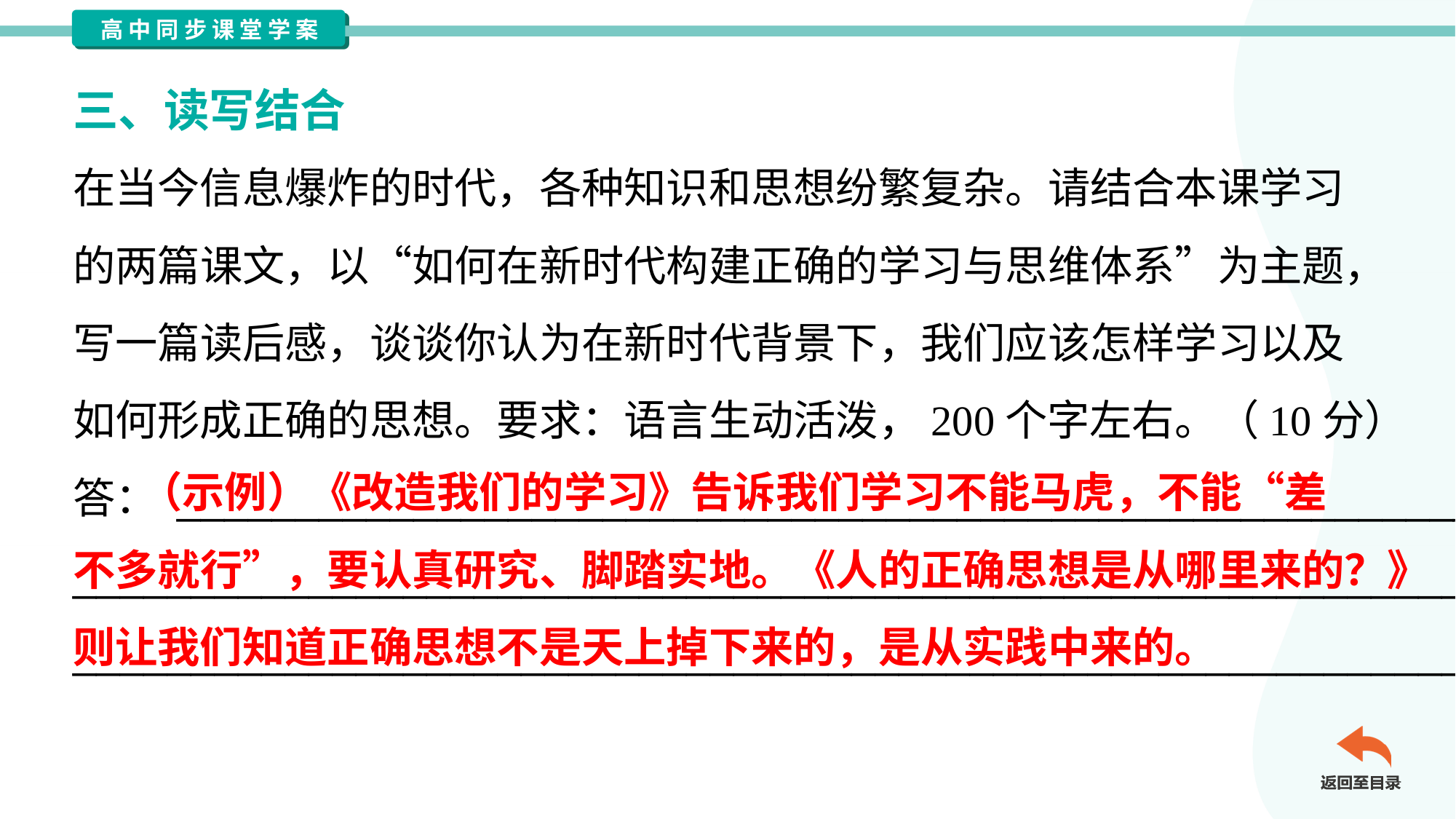

三、读写结合
在当今信息爆炸的时代，各种知识和思想纷繁复杂。请结合本课学习
的两篇课文，以“如何在新时代构建正确的学习与思维体系”为主题，
写一篇读后感，谈谈你认为在新时代背景下，我们应该怎样学习以及
如何形成正确的思想。要求：语言生动活泼，200个字左右。（10分）
答： ________________________________________________________
_____________________________________________________________
_____________________________________________________________
      （示例）《改造我们的学习》告诉我们学习不能马虎，不能“差
不多就行”，要认真研究、脚踏实地。《人的正确思想是从哪里来的？》
则让我们知道正确思想不是天上掉下来的，是从实践中来的。